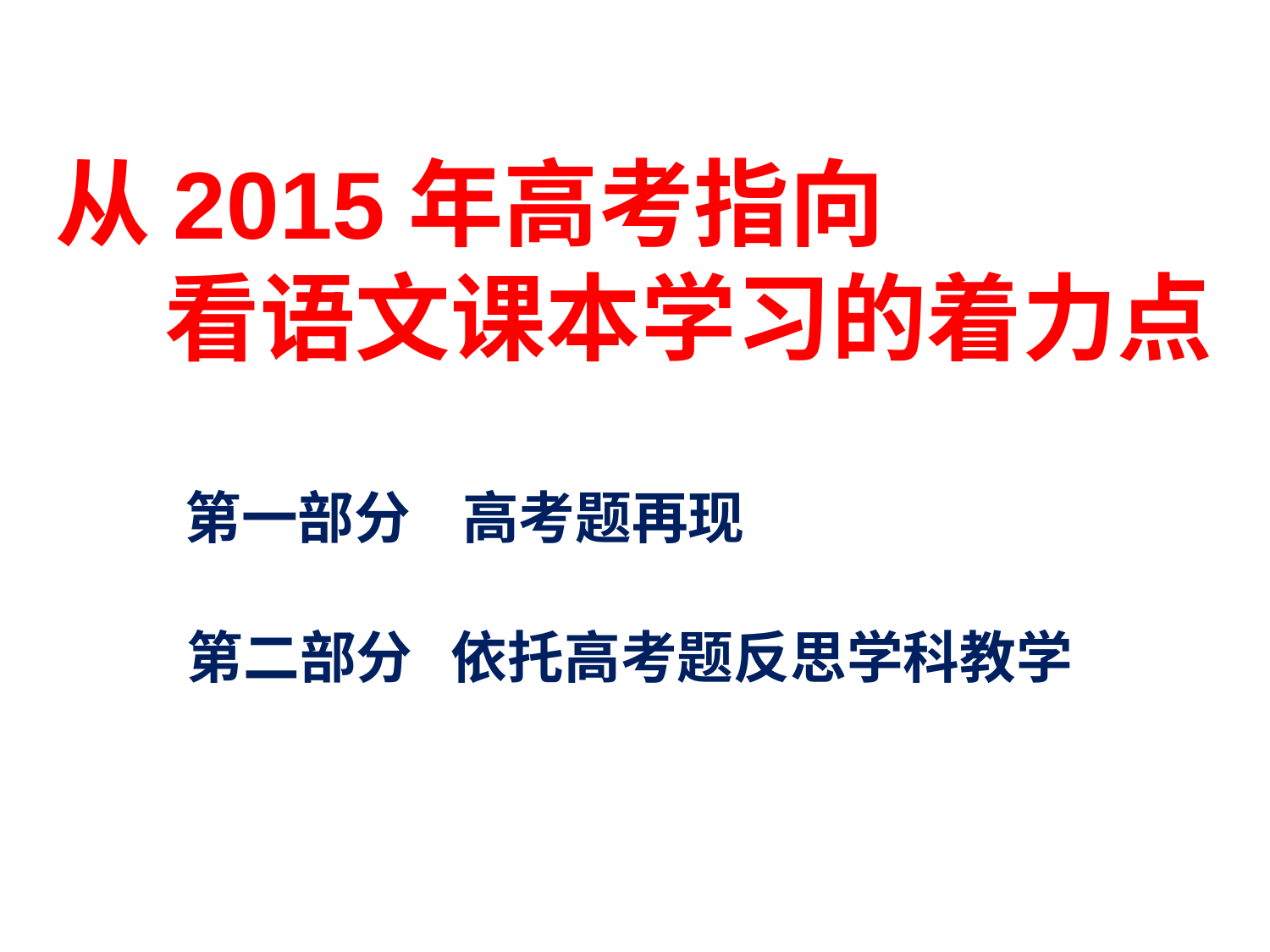

从2015年高考指向
    看语文课本学习的着力点
第一部分    高考题再现
第二部分   依托高考题反思学科教学